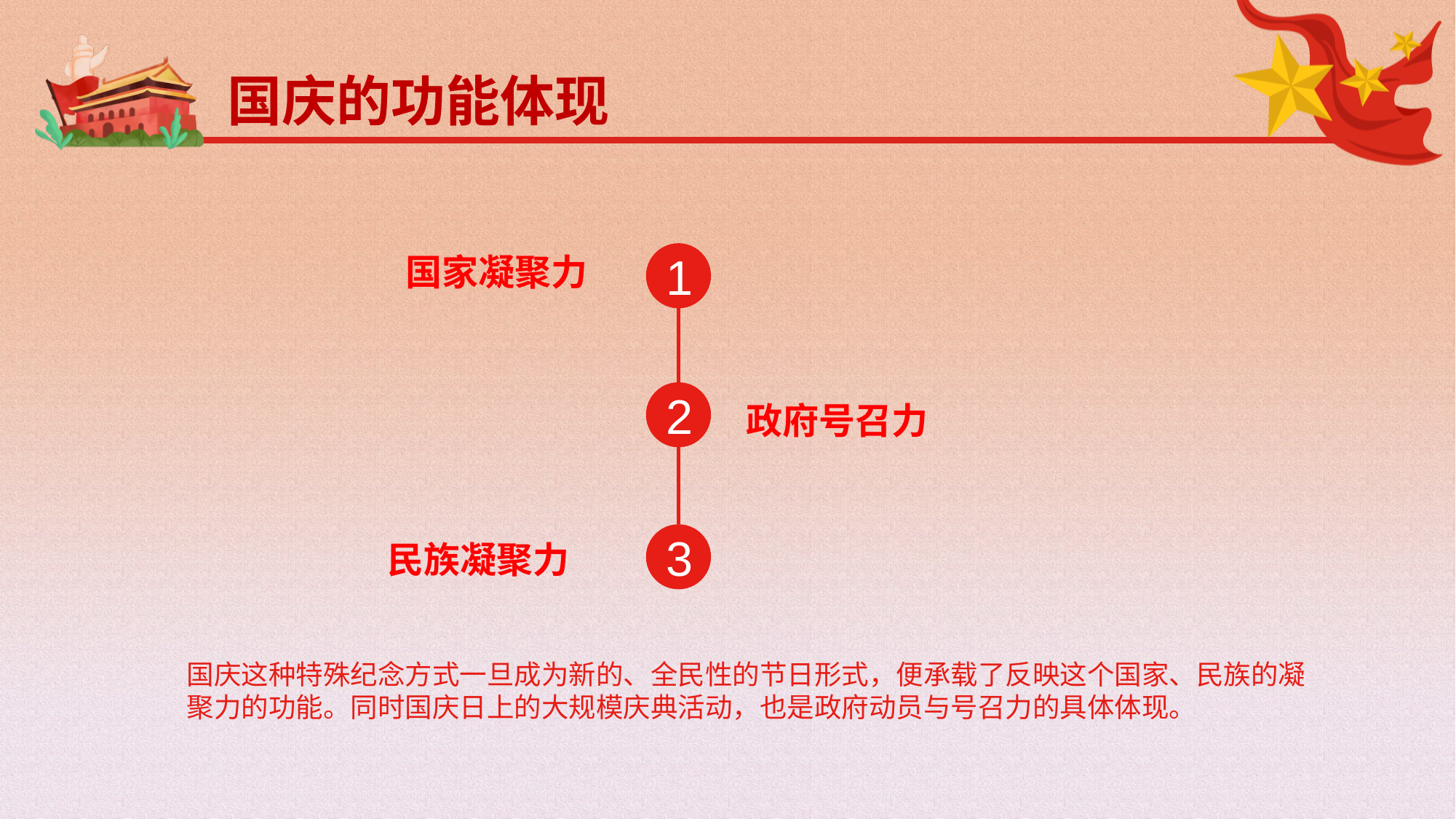

国庆的功能体现
1
2
3
国家凝聚力
政府号召力
民族凝聚力
国庆这种特殊纪念方式一旦成为新的、全民性的节日形式，便承载了反映这个国家、民族的凝聚力的功能。同时国庆日上的大规模庆典活动，也是政府动员与号召力的具体体现。